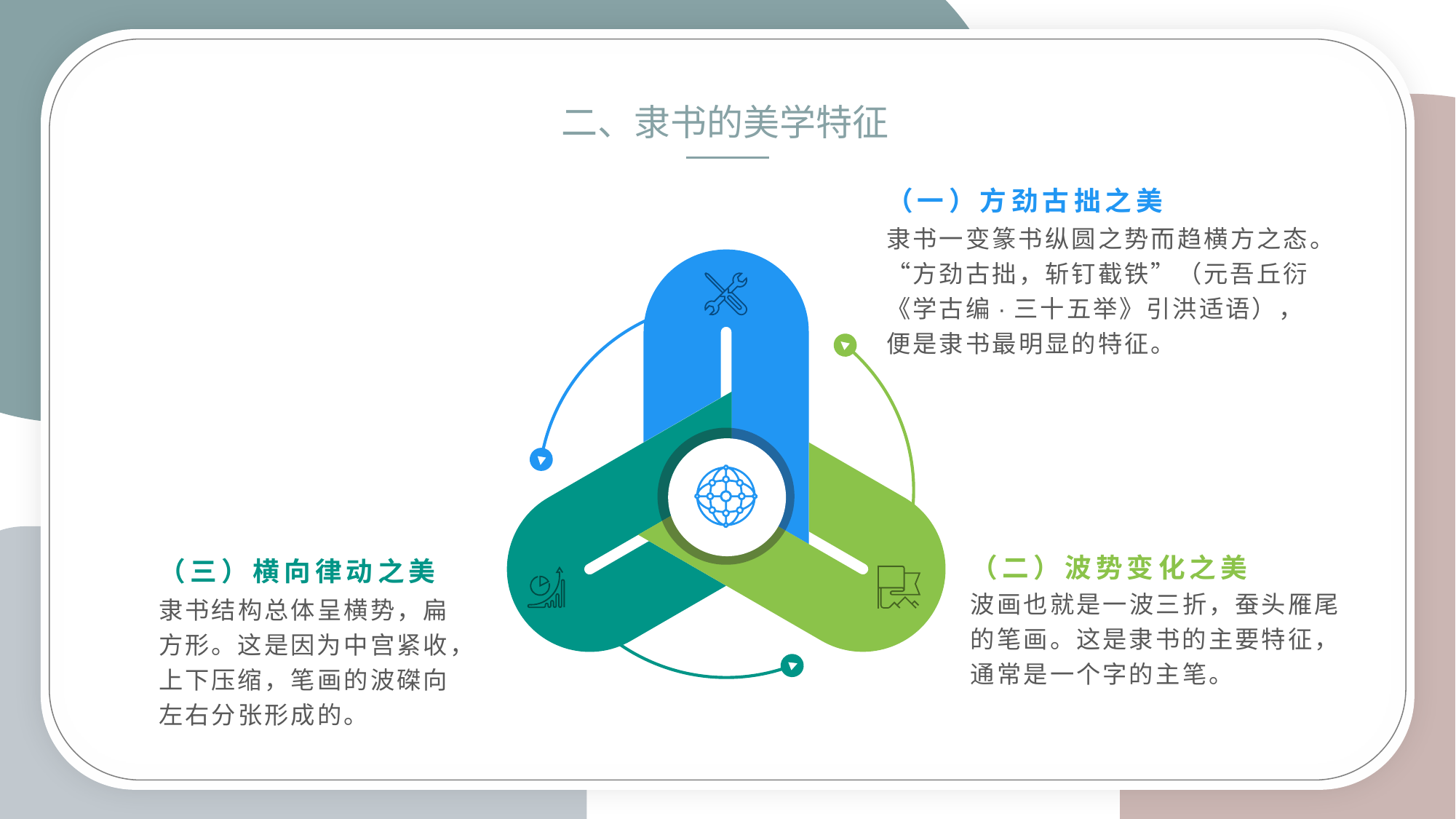

二、隶书的美学特征

（一）方劲古拙之美
隶书一变篆书纵圆之势而趋横方之态。“方劲古拙，斩钉截铁”（元吾丘衍《学古编·三十五举》引洪适语），便是隶书最明显的特征。

（二）波势变化之美
（三）横向律动之美

波画也就是一波三折，蚕头雁尾的笔画。这是隶书的主要特征，通常是一个字的主笔。
隶书结构总体呈横势，扁方形。这是因为中宫紧收，上下压缩，笔画的波磔向左右分张形成的。